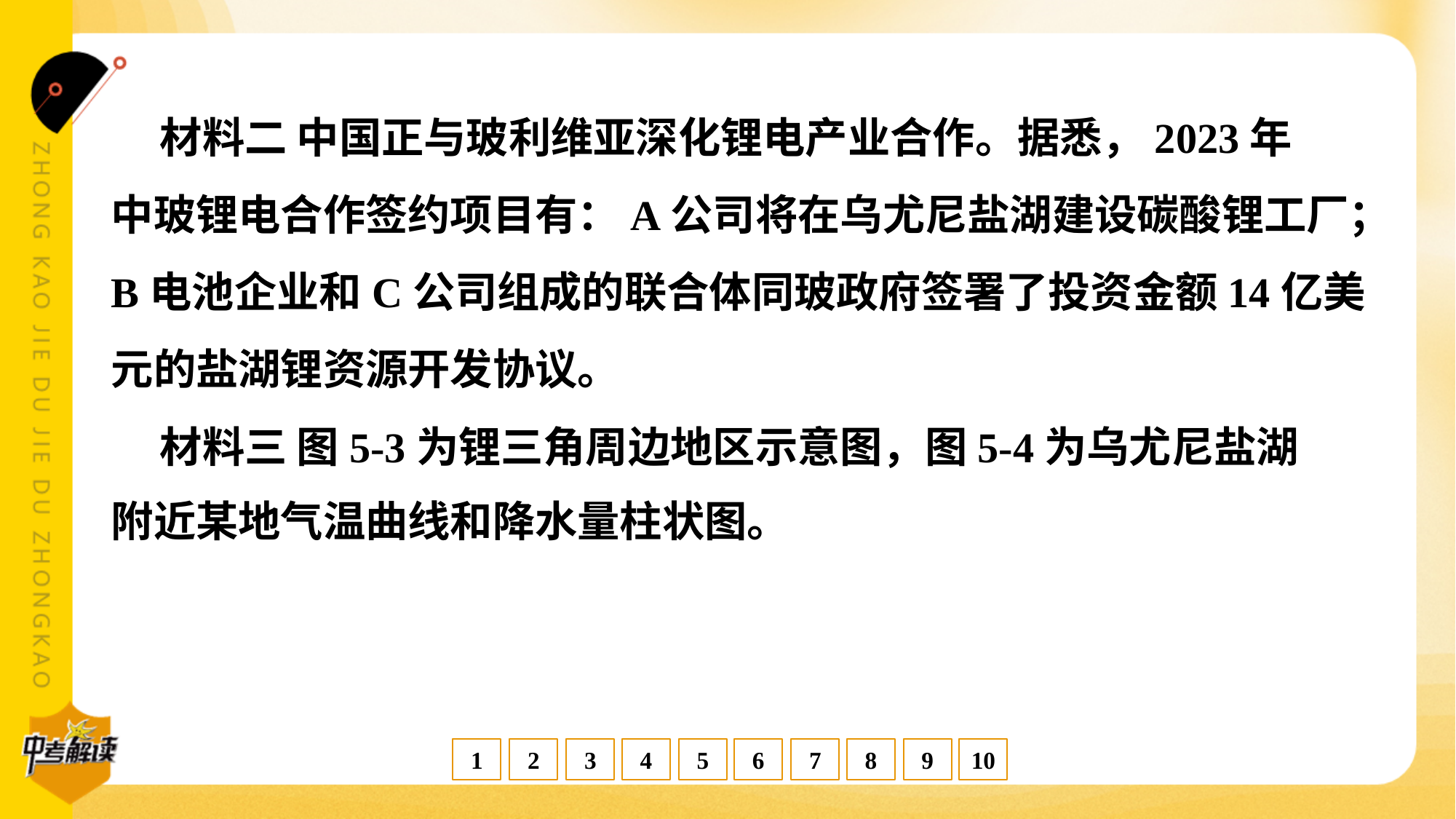

材料二 中国正与玻利维亚深化锂电产业合作。据悉，2023年
中玻锂电合作签约项目有：A公司将在乌尤尼盐湖建设碳酸锂工厂；
B电池企业和C公司组成的联合体同玻政府签署了投资金额14亿美
元的盐湖锂资源开发协议。
    材料三 图5-3为锂三角周边地区示意图，图5-4为乌尤尼盐湖
附近某地气温曲线和降水量柱状图。